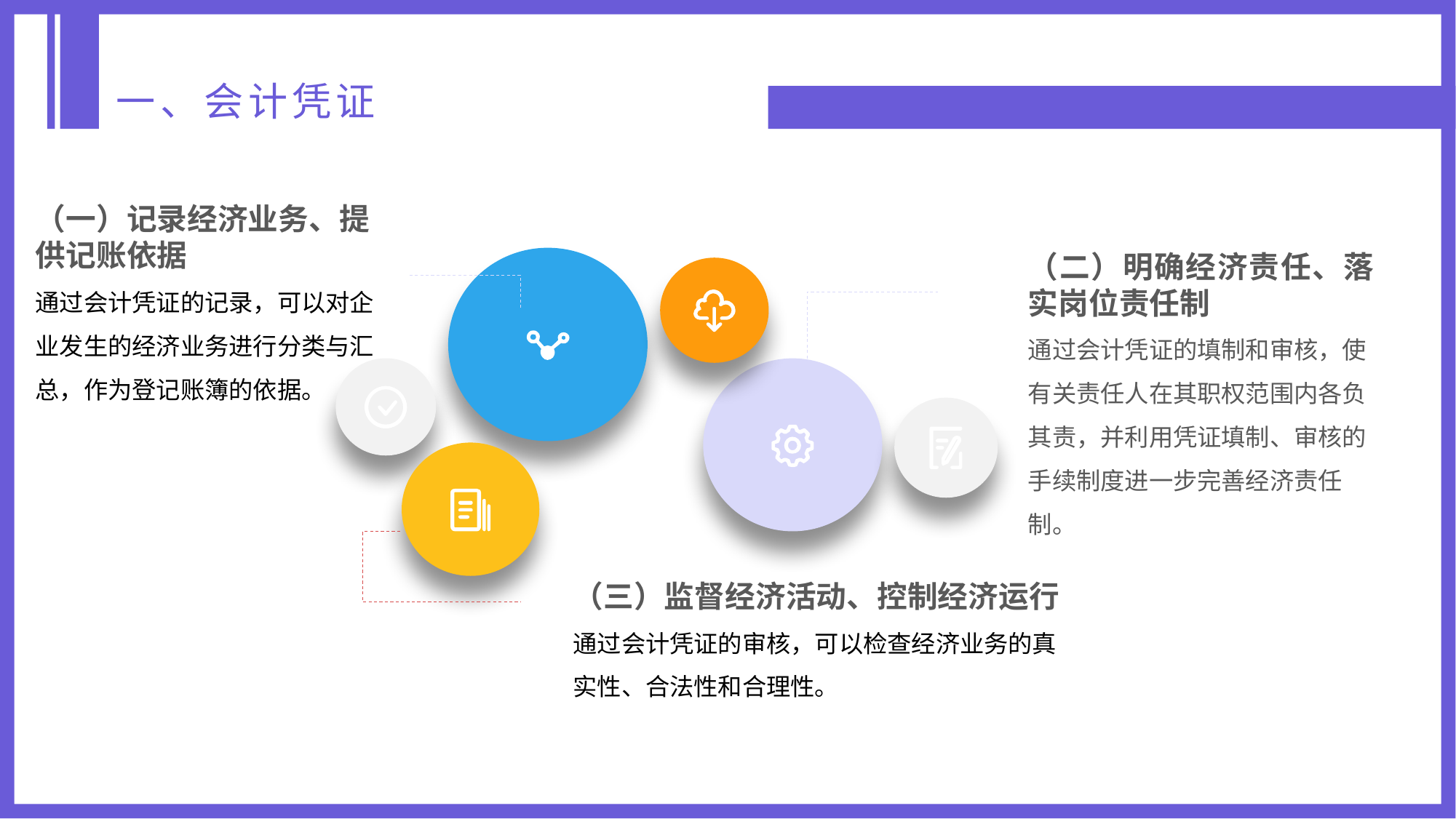

一、会计凭证
（一）记录经济业务、提供记账依据
通过会计凭证的记录，可以对企业发生的经济业务进行分类与汇总，作为登记账簿的依据。
（二）明确经济责任、落实岗位责任制
通过会计凭证的填制和审核，使有关责任人在其职权范围内各负其责，并利用凭证填制、审核的手续制度进一步完善经济责任制。

（三）监督经济活动、控制经济运行
通过会计凭证的审核，可以检查经济业务的真实性、合法性和合理性。